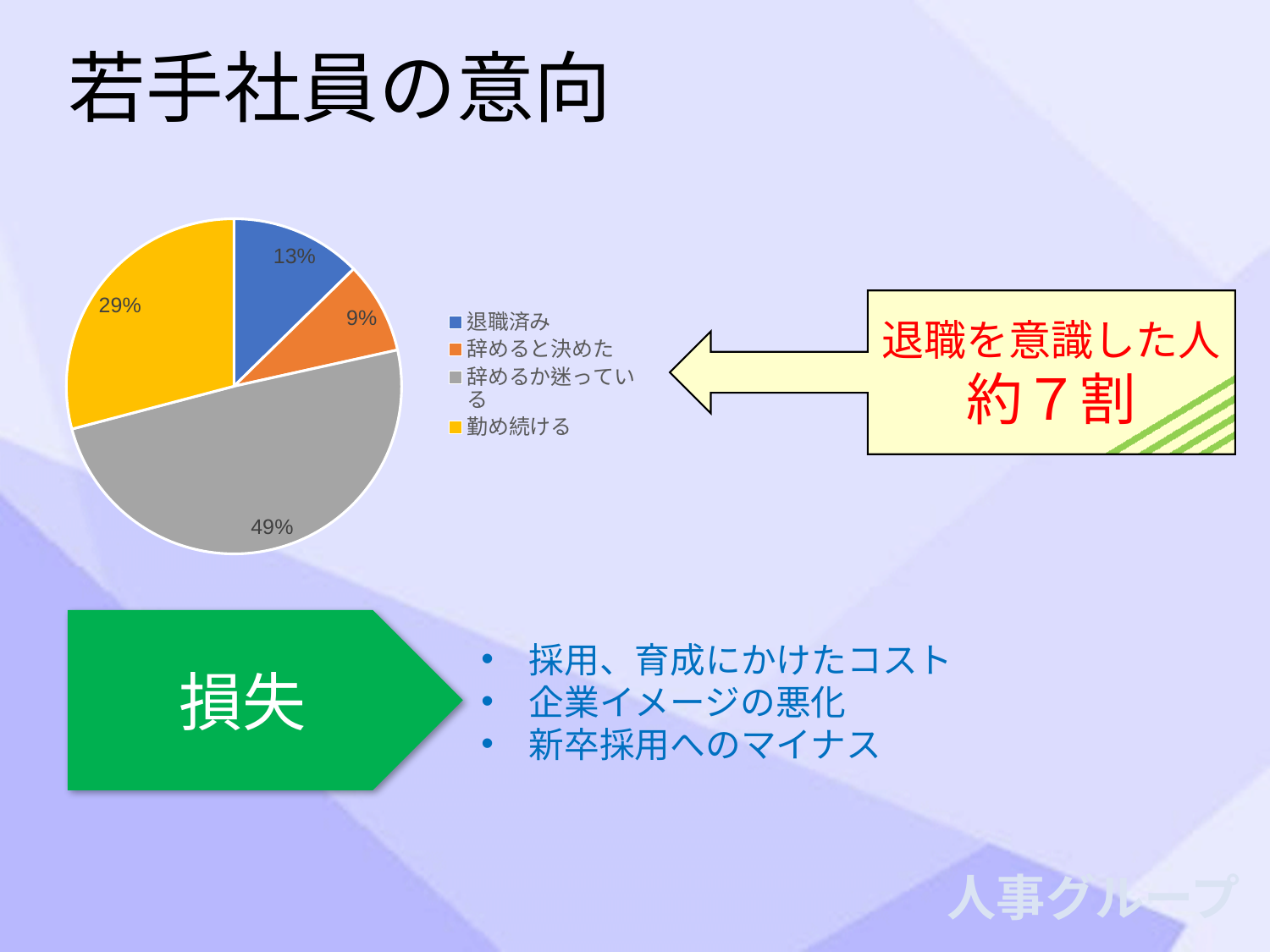

若手社員の意向

### Chart

| Category | 回答者数 |
|---|---|
| 退職済み | 10.0 |
| 辞めると決めた | 7.0 |
| 辞めるか迷っている | 39.0 |
| 勤め続ける | 23.0 |
退職を意識した人
約７割
損失
採用、育成にかけたコスト
企業イメージの悪化
新卒採用へのマイナス